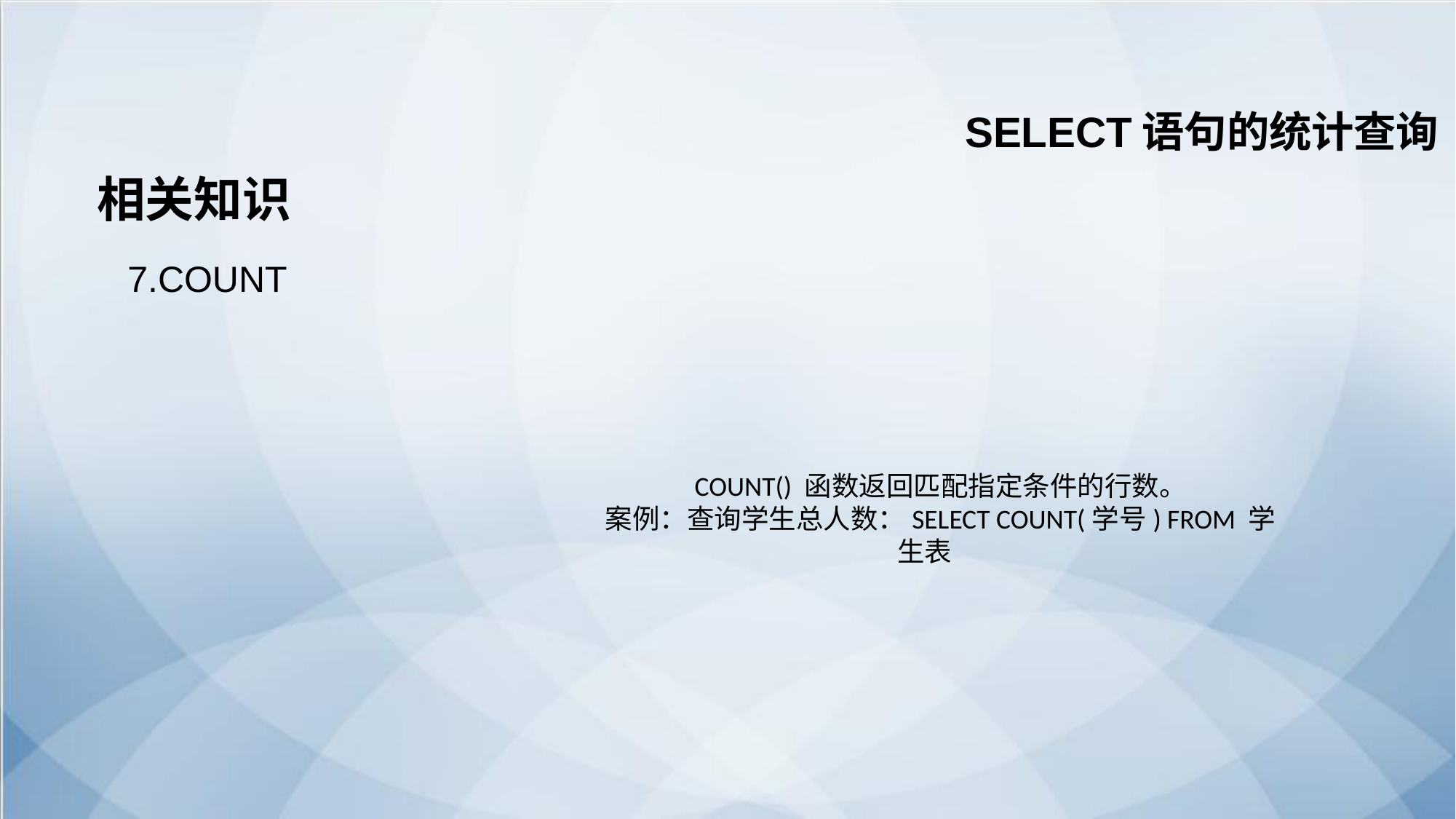

SELECT语句的统计查询
相关知识
7.COUNT

COUNT() 函数返回匹配指定条件的行数。
案例：查询学生总人数：SELECT COUNT(学号) FROM 学生表